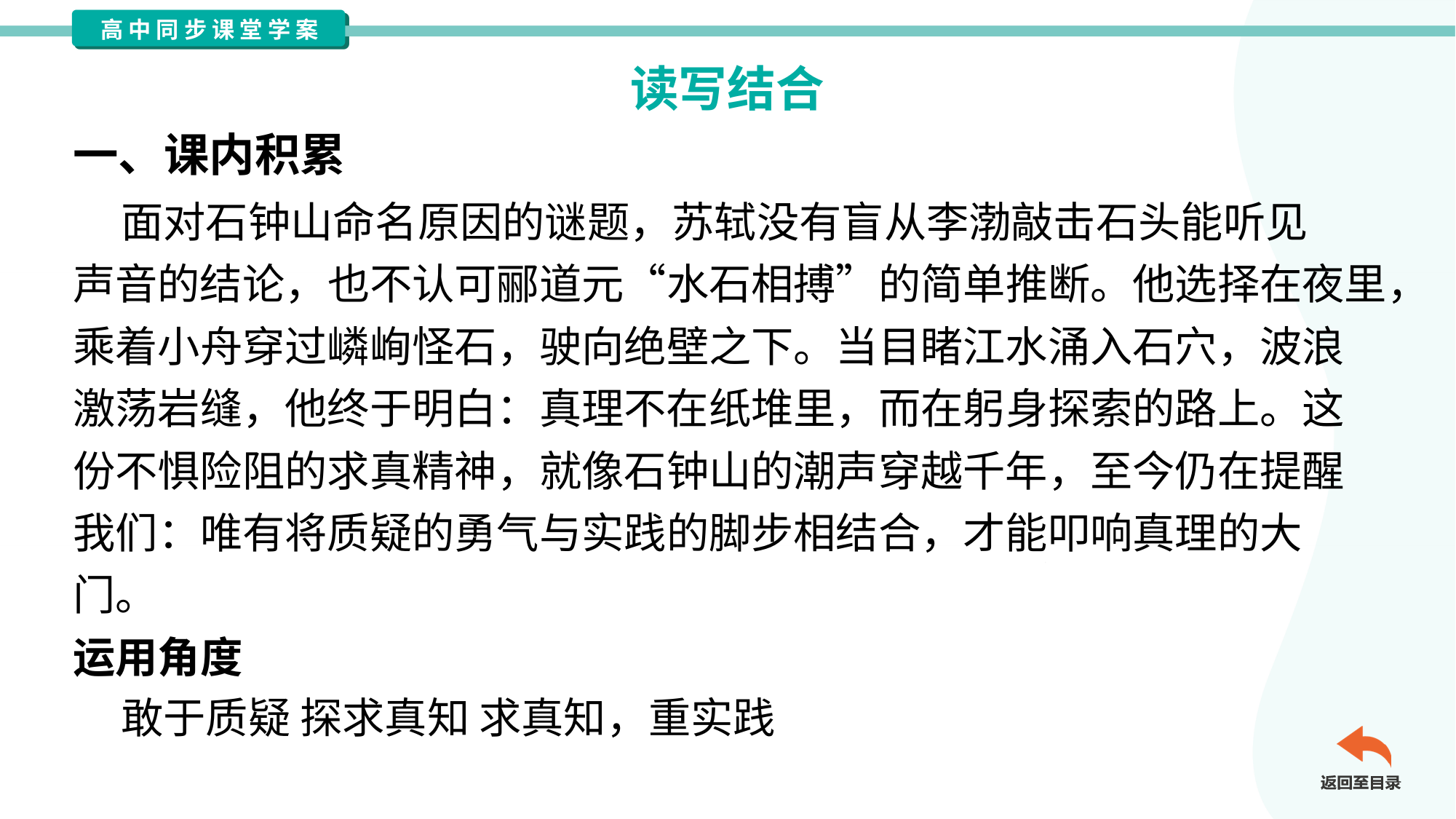

读写结合
一、课内积累
    面对石钟山命名原因的谜题，苏轼没有盲从李渤敲击石头能听见
声音的结论，也不认可郦道元“水石相搏”的简单推断。他选择在夜里，
乘着小舟穿过嶙峋怪石，驶向绝壁之下。当目睹江水涌入石穴，波浪
激荡岩缝，他终于明白：真理不在纸堆里，而在躬身探索的路上。这
份不惧险阻的求真精神，就像石钟山的潮声穿越千年，至今仍在提醒
我们：唯有将质疑的勇气与实践的脚步相结合，才能叩响真理的大
门。
运用角度
    敢于质疑 探求真知 求真知，重实践#2.1